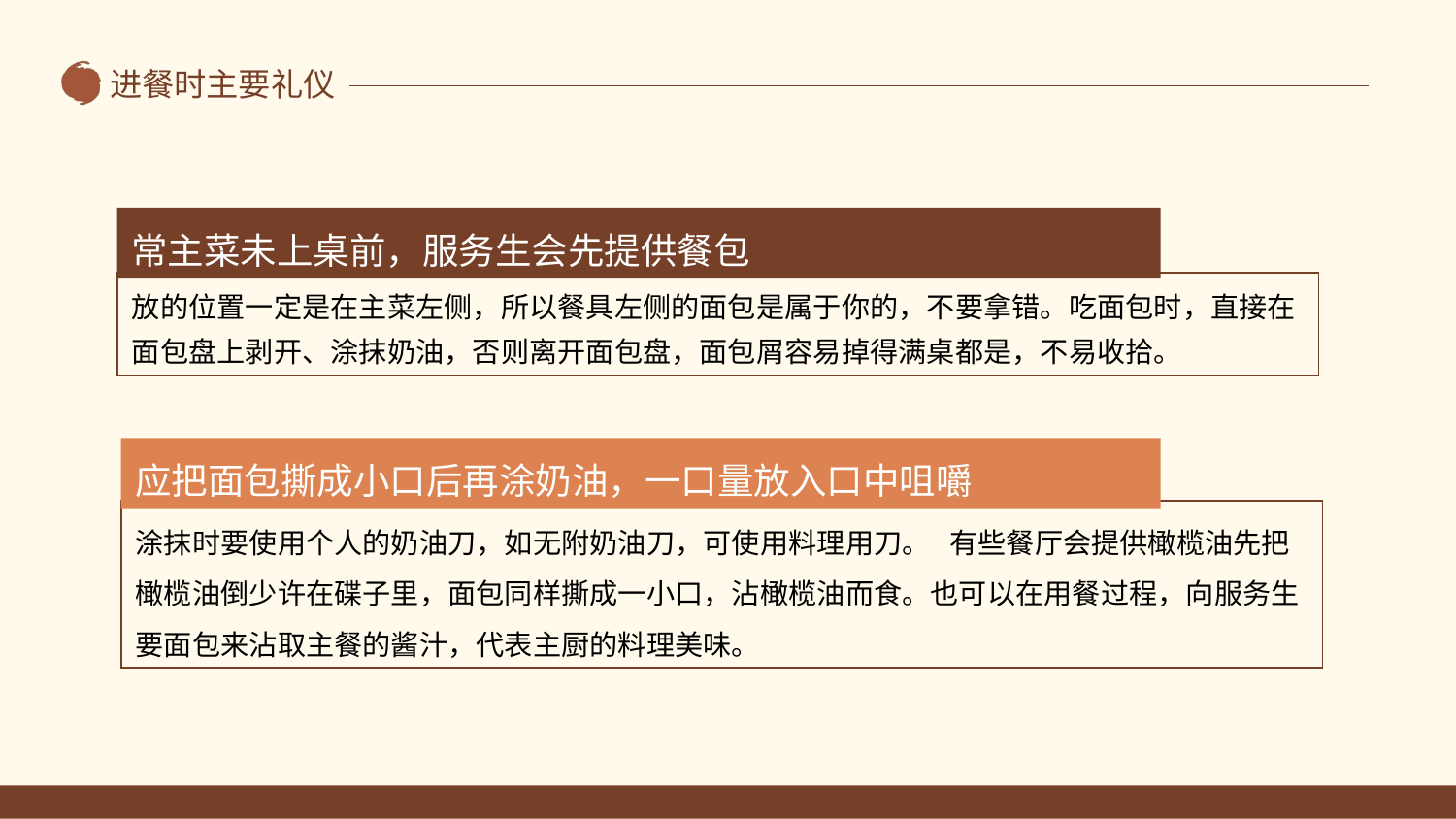

常主菜未上桌前，服务生会先提供餐包
放的位置一定是在主菜左侧，所以餐具左侧的面包是属于你的，不要拿错。吃面包时，直接在面包盘上剥开、涂抹奶油，否则离开面包盘，面包屑容易掉得满桌都是，不易收拾。
应把面包撕成小口后再涂奶油，一口量放入口中咀嚼
涂抹时要使用个人的奶油刀，如无附奶油刀，可使用料理用刀。   有些餐厅会提供橄榄油先把橄榄油倒少许在碟子里，面包同样撕成一小口，沾橄榄油而食。也可以在用餐过程，向服务生要面包来沾取主餐的酱汁，代表主厨的料理美味。